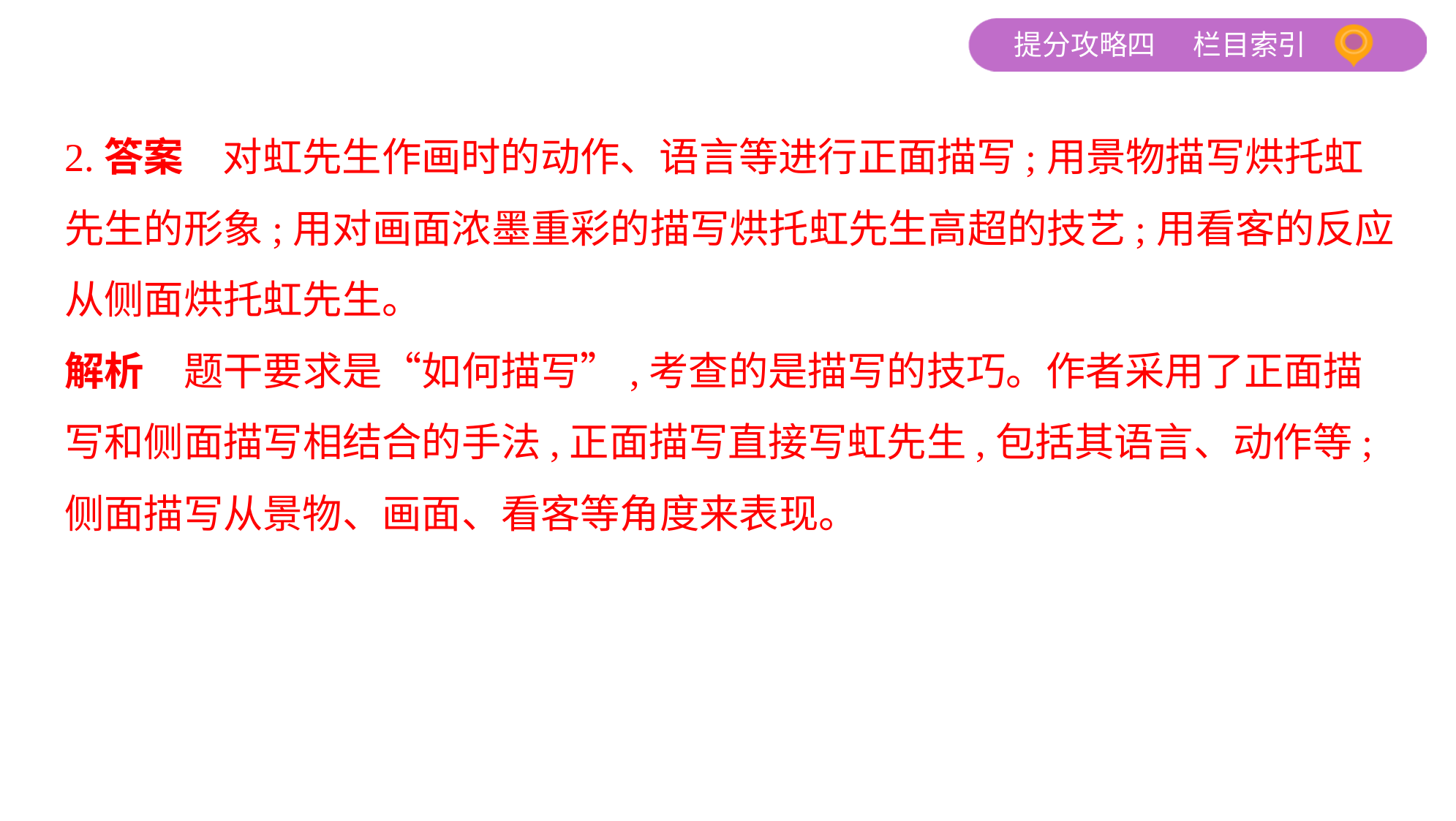

2.答案　对虹先生作画时的动作、语言等进行正面描写;用景物描写烘托虹
先生的形象;用对画面浓墨重彩的描写烘托虹先生高超的技艺;用看客的反应
从侧面烘托虹先生。
解析　题干要求是“如何描写”,考查的是描写的技巧。作者采用了正面描
写和侧面描写相结合的手法,正面描写直接写虹先生,包括其语言、动作等;
侧面描写从景物、画面、看客等角度来表现。